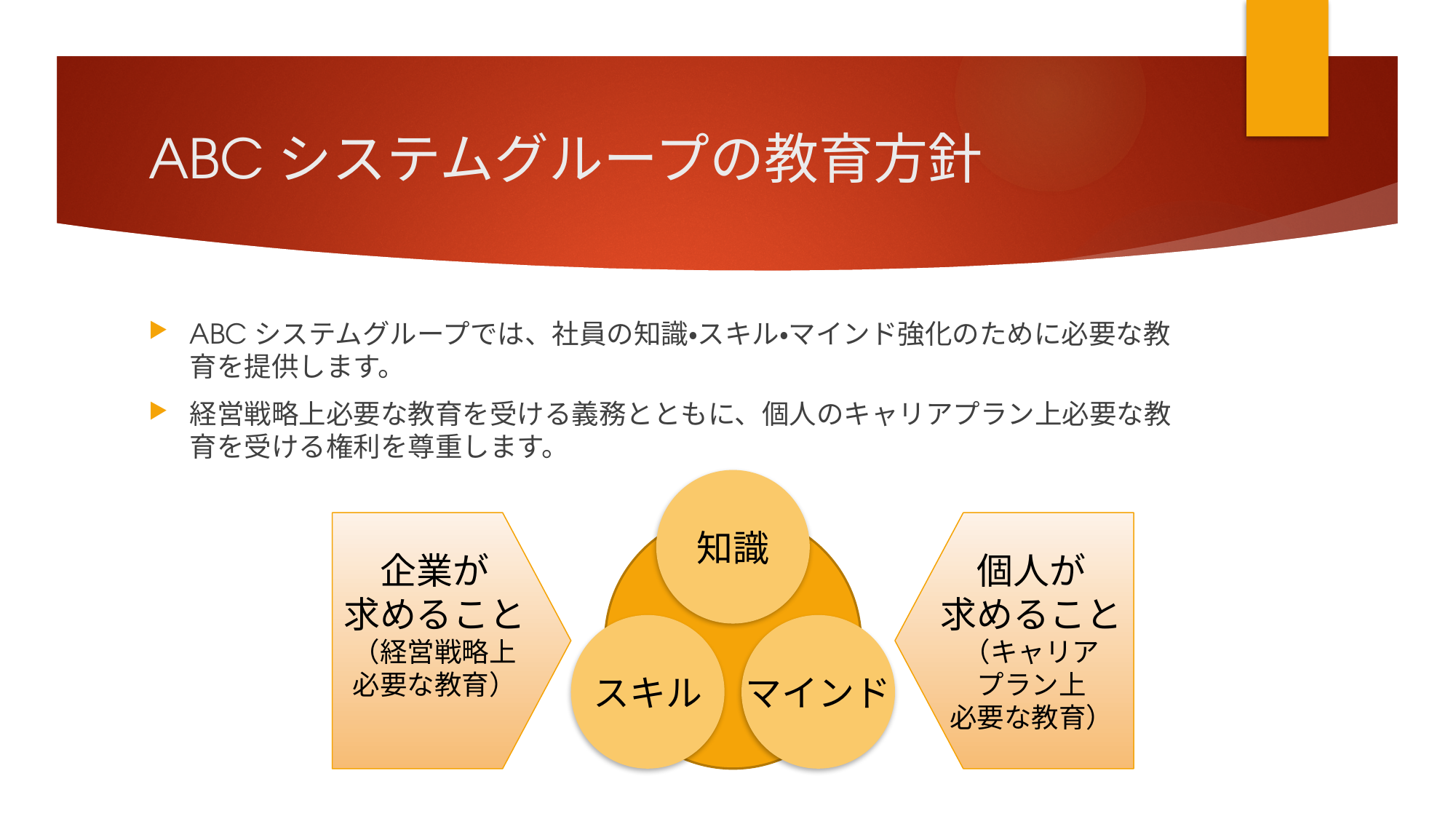

# ABCシステムグループの教育方針
ABCシステムグループでは、社員の知識・スキル・マインド強化のために必要な教育を提供します。
経営戦略上必要な教育を受ける義務とともに、個人のキャリアプラン上必要な教育を受ける権利を尊重します。
知識
企業が
求めること
（経営戦略上
必要な教育）

個人が
求めること
（キャリア
プラン上
必要な教育）
スキル
マインド